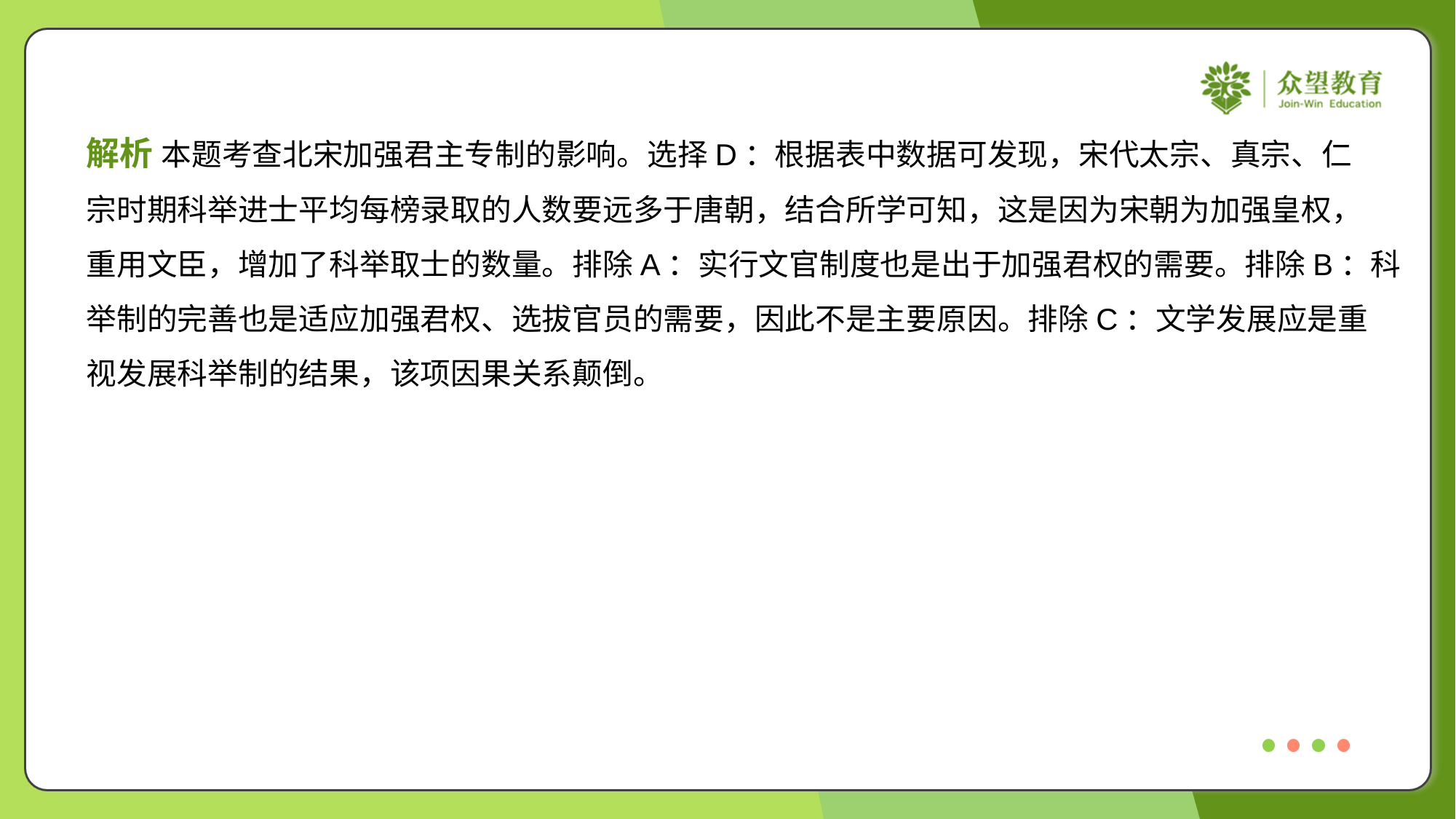

解析 本题考查北宋加强君主专制的影响。选择D：根据表中数据可发现，宋代太宗、真宗、仁
宗时期科举进士平均每榜录取的人数要远多于唐朝，结合所学可知，这是因为宋朝为加强皇权，
重用文臣，增加了科举取士的数量。排除A：实行文官制度也是出于加强君权的需要。排除B：科
举制的完善也是适应加强君权、选拔官员的需要，因此不是主要原因。排除C：文学发展应是重
视发展科举制的结果，该项因果关系颠倒。